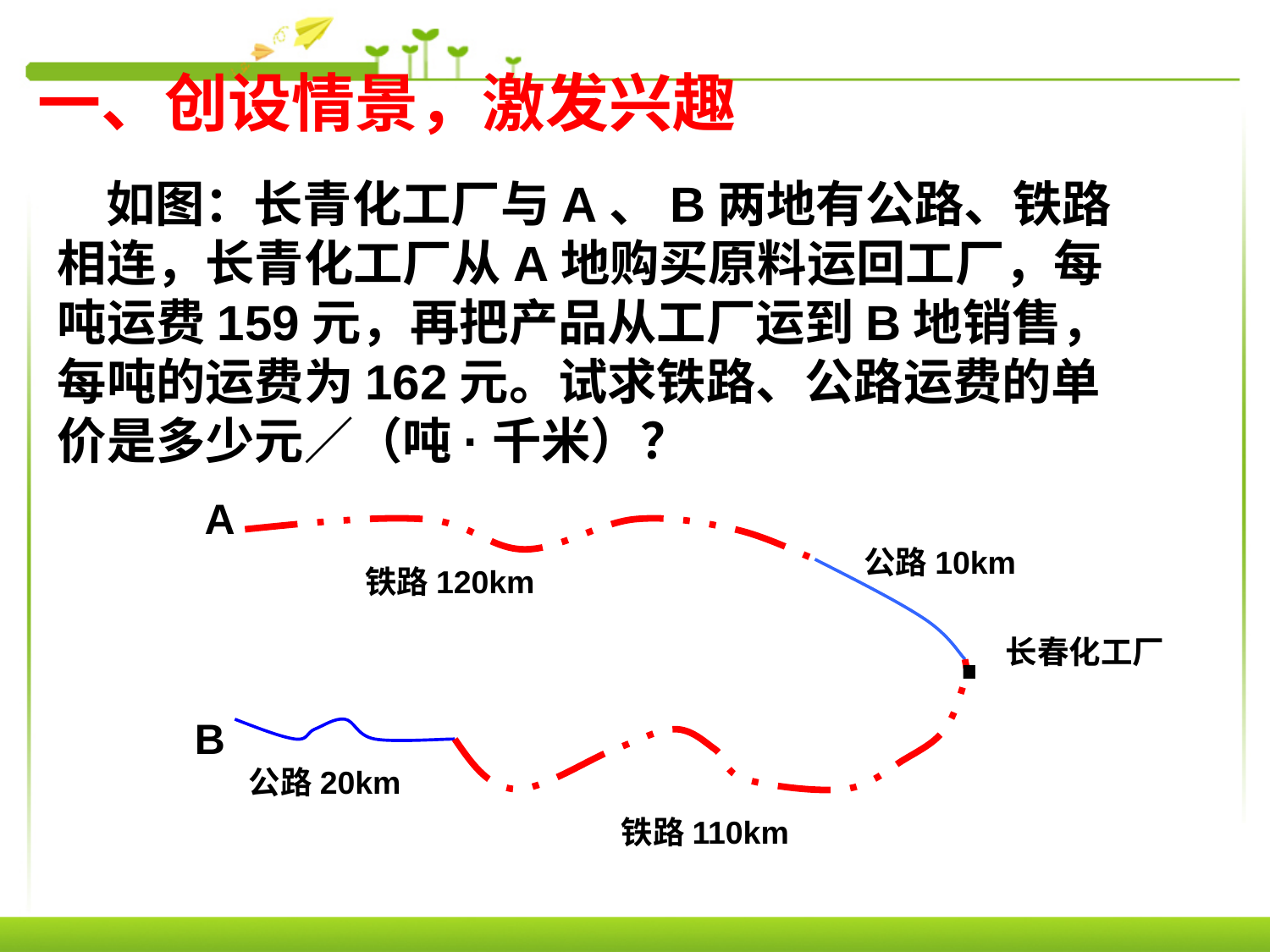

一、创设情景，激发兴趣
    如图：长青化工厂与A、B两地有公路、铁路相连，长青化工厂从A地购买原料运回工厂，每吨运费159元，再把产品从工厂运到B地销售，每吨的运费为162元。试求铁路、公路运费的单价是多少元∕（吨·千米）？
A

公路10km
.
铁路120km
长春化工厂

B
公路20km
铁路110km